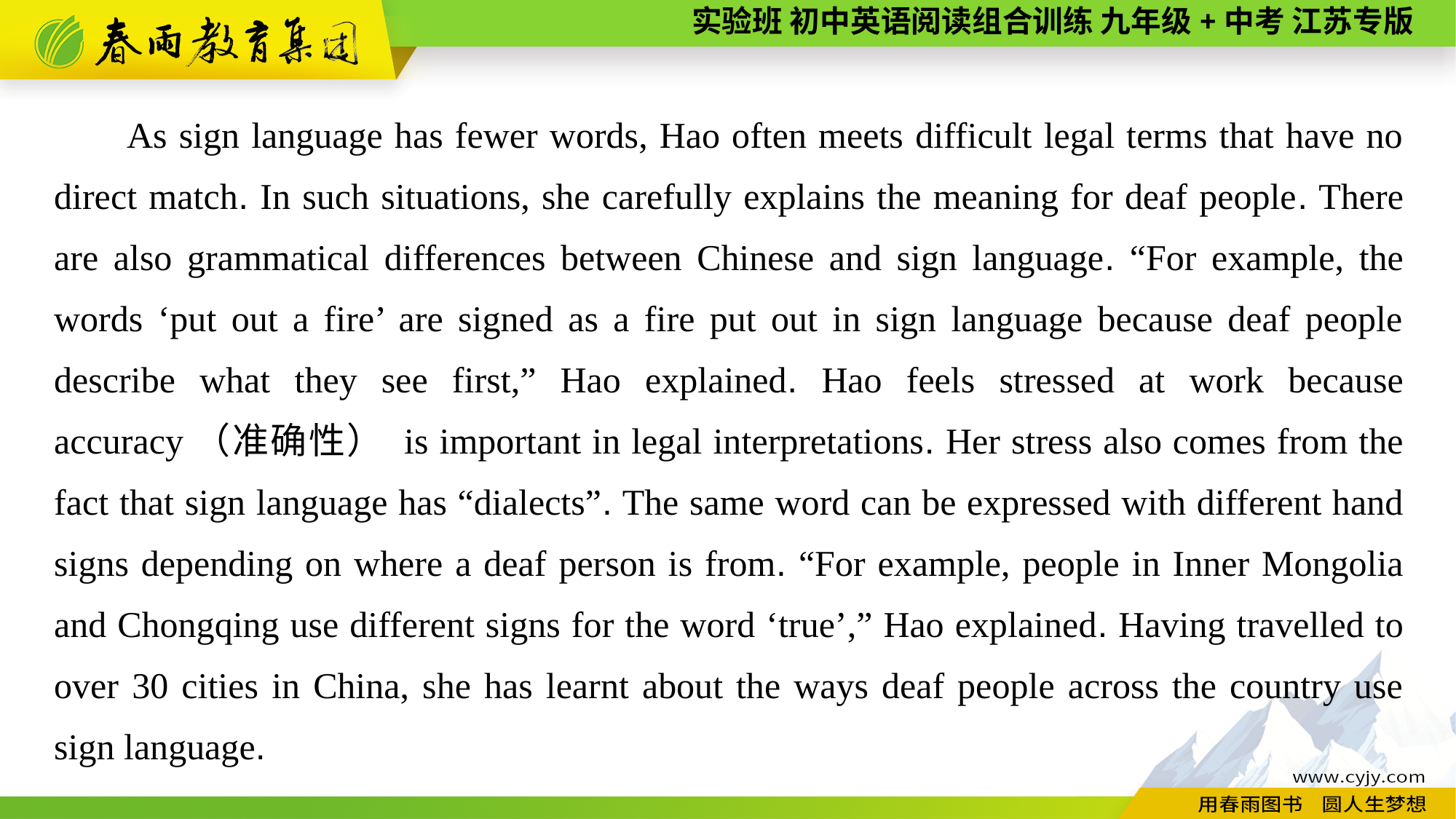

As sign language has fewer words, Hao often meets difficult legal terms that have no direct match. In such situations, she carefully explains the meaning for deaf people. There are also grammatical differences between Chinese and sign language. “For example, the words ‘put out a fire’ are signed as a fire put out in sign language because deaf people describe what they see first,” Hao explained. Hao feels stressed at work because accuracy（准确性） is important in legal interpretations. Her stress also comes from the fact that sign language has “dialects”. The same word can be expressed with different hand signs depending on where a deaf person is from. “For example, people in Inner Mongolia and Chongqing use different signs for the word ‘true’,” Hao explained. Having travelled to over 30 cities in China, she has learnt about the ways deaf people across the country use sign language.